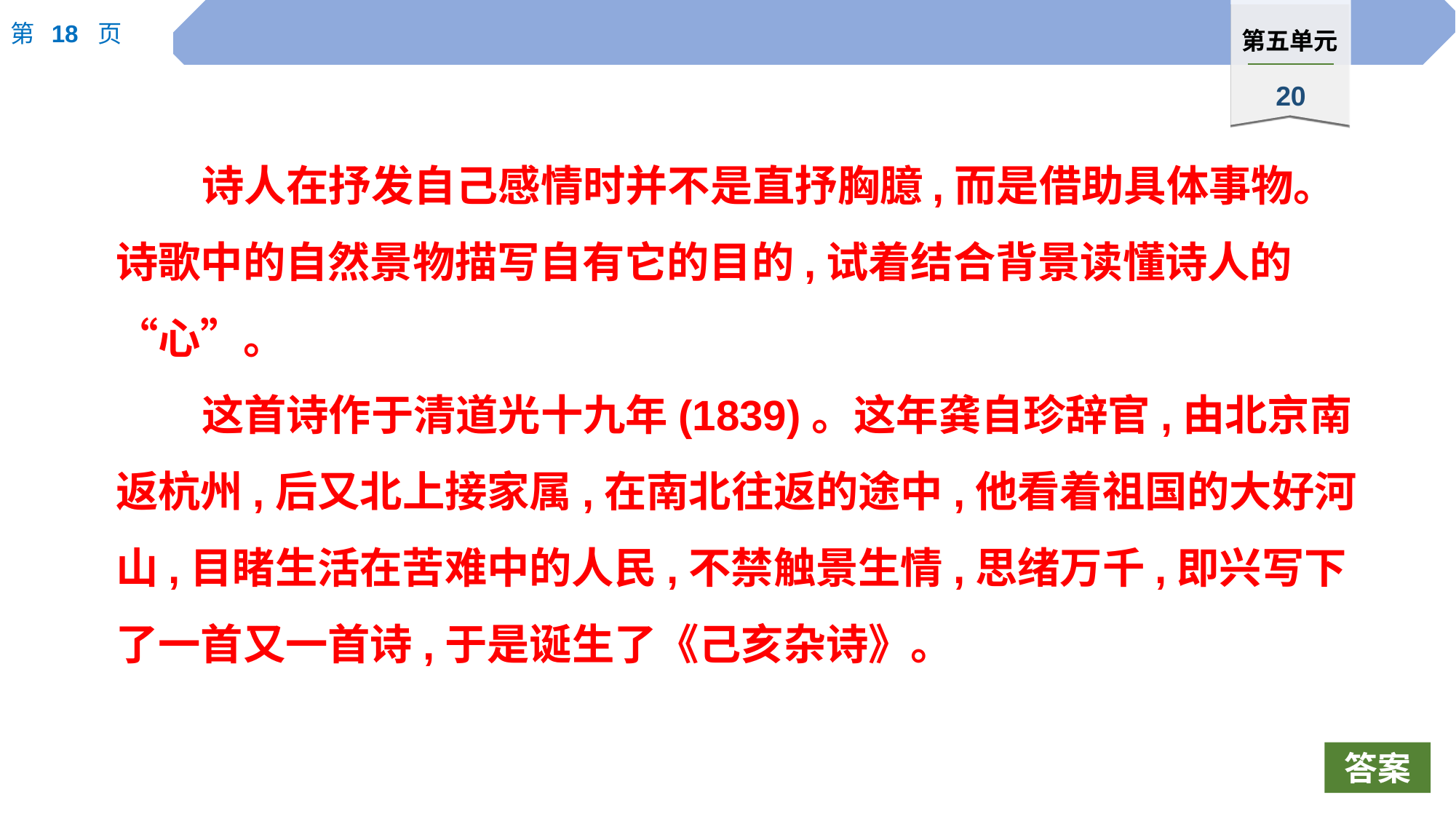

诗人在抒发自己感情时并不是直抒胸臆,而是借助具体事物。诗歌中的自然景物描写自有它的目的,试着结合背景读懂诗人的“心”。
这首诗作于清道光十九年(1839)。这年龚自珍辞官,由北京南返杭州,后又北上接家属,在南北往返的途中,他看着祖国的大好河山,目睹生活在苦难中的人民,不禁触景生情,思绪万千,即兴写下了一首又一首诗,于是诞生了《己亥杂诗》。
答案